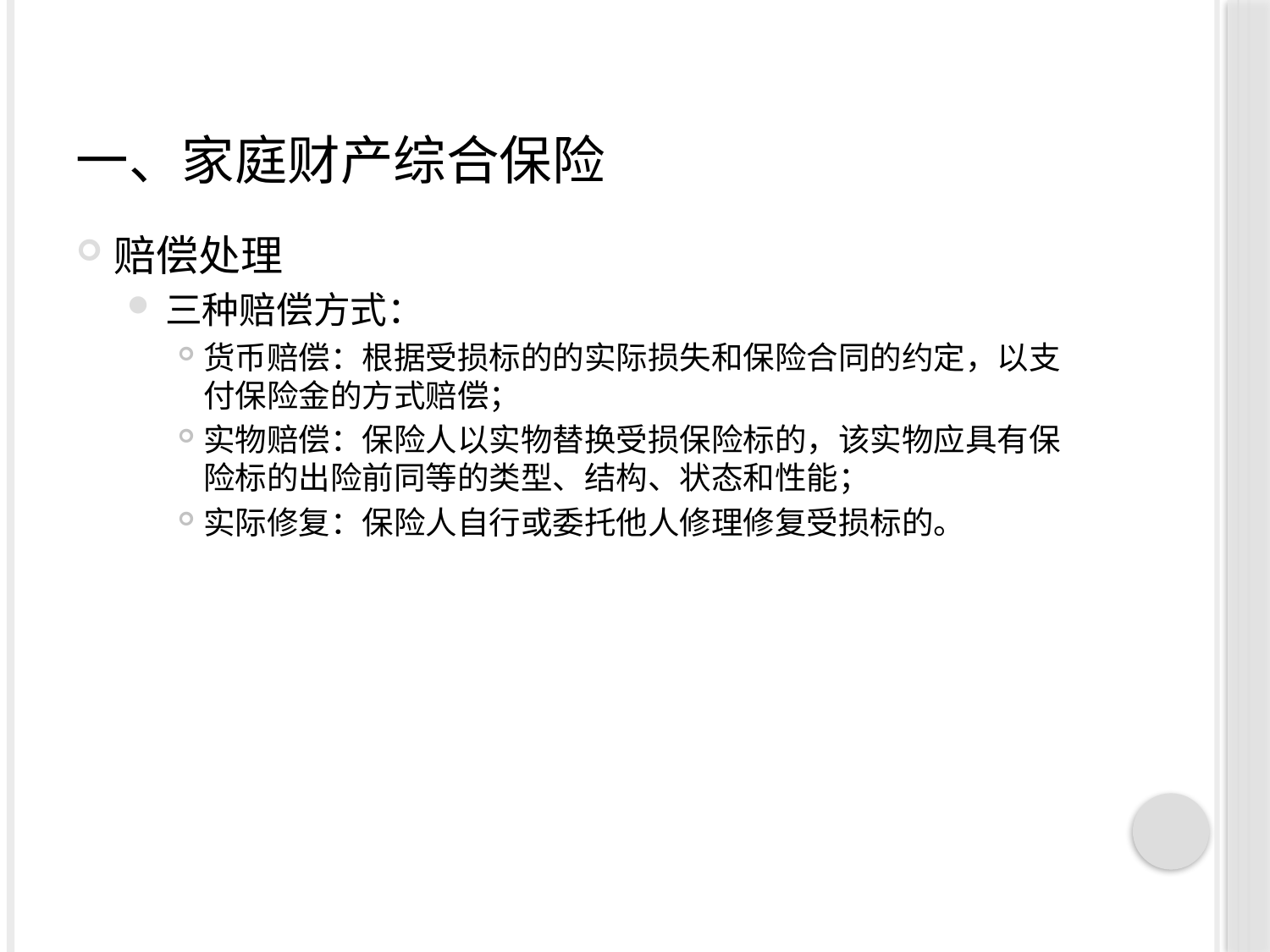

# 一、家庭财产综合保险
赔偿处理
三种赔偿方式：
货币赔偿：根据受损标的的实际损失和保险合同的约定，以支付保险金的方式赔偿；
实物赔偿：保险人以实物替换受损保险标的，该实物应具有保险标的出险前同等的类型、结构、状态和性能；
实际修复：保险人自行或委托他人修理修复受损标的。